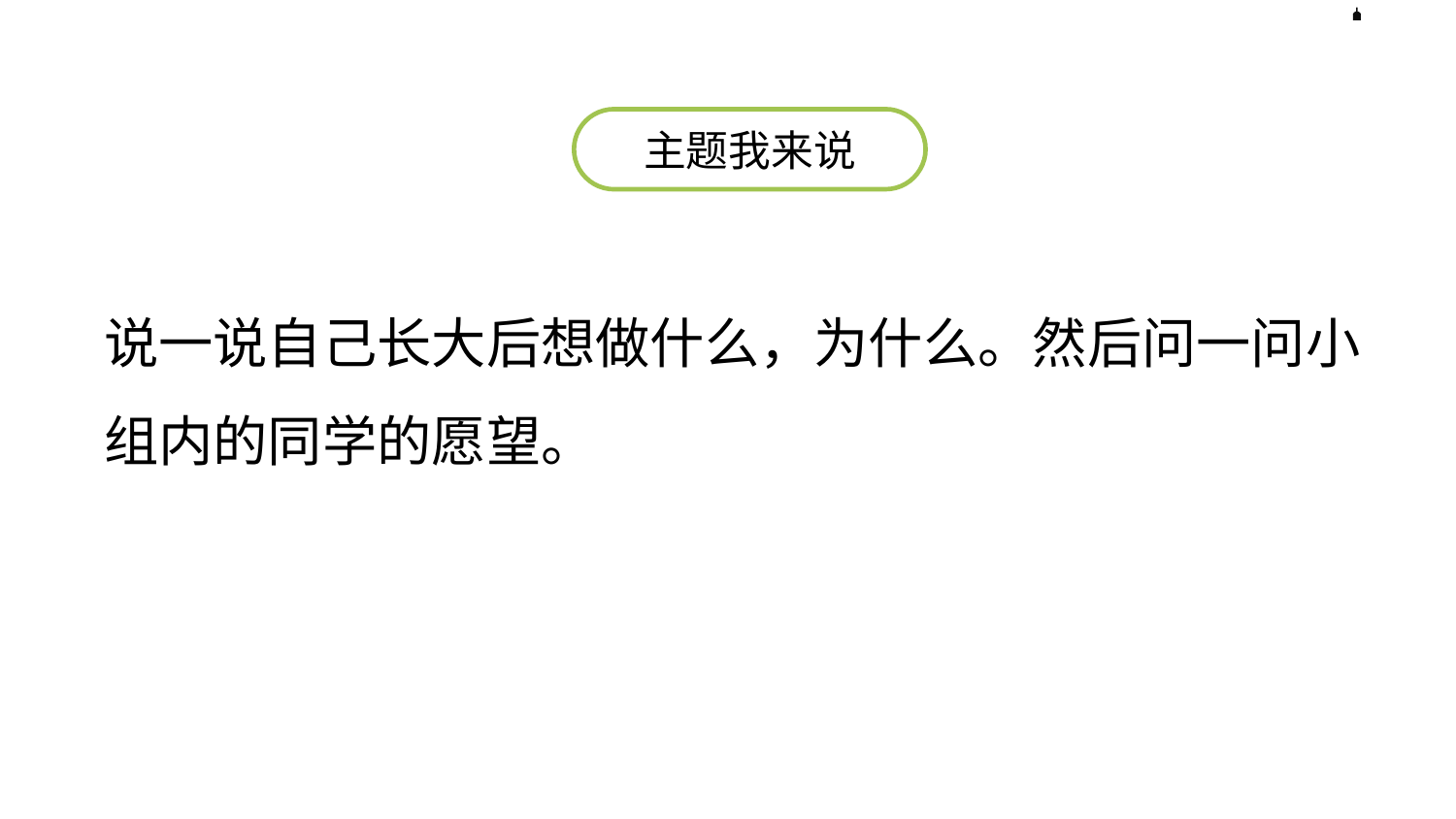

主题我来说
说一说自己长大后想做什么，为什么。然后问一问小组内的同学的愿望。